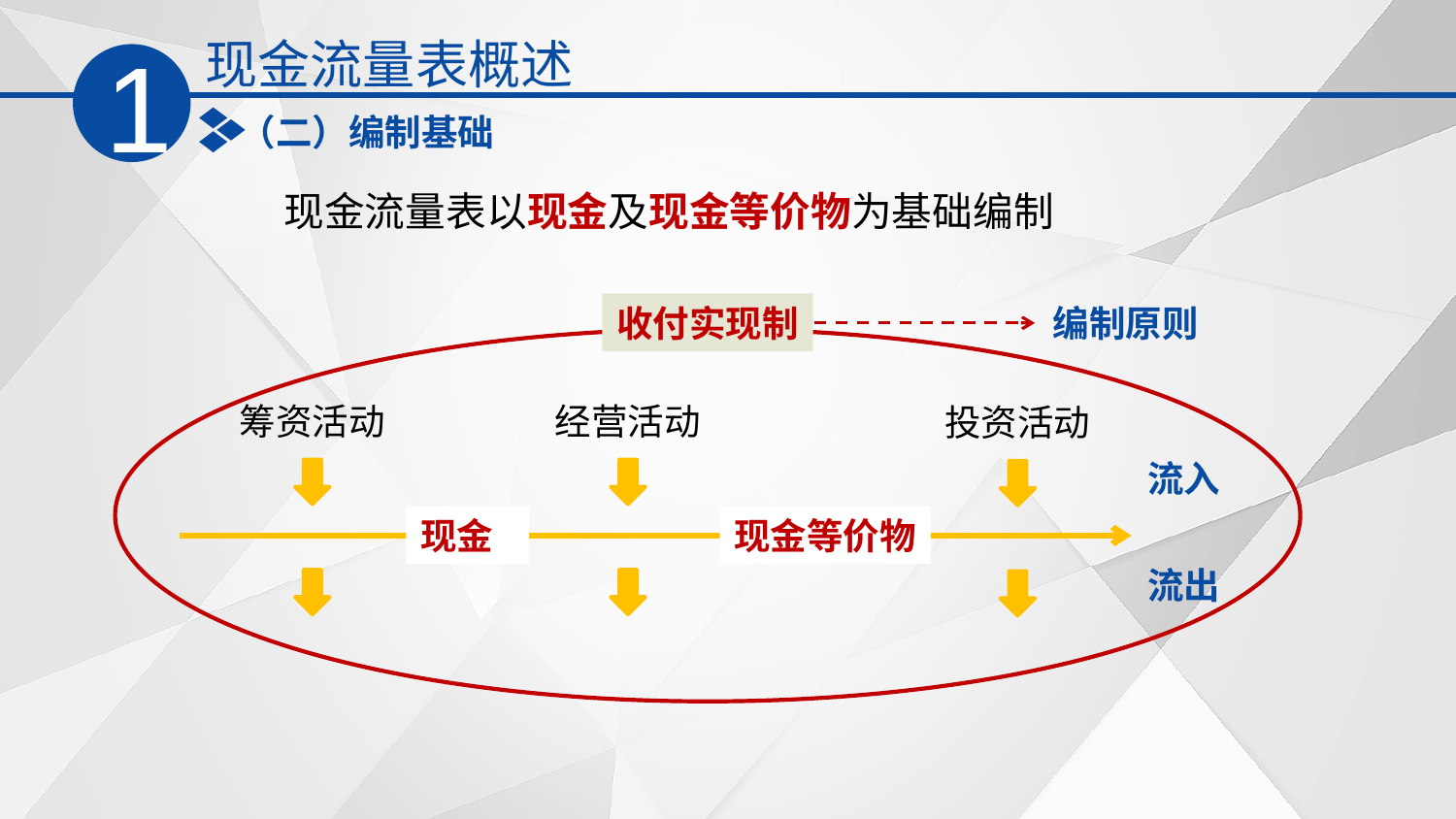

现金流量表概述
1

（二）编制基础

现金流量表以现金及现金等价物为基础编制
收付实现制
编制原则

筹资活动
经营活动
投资活动
流入

现金
现金等价物
流出